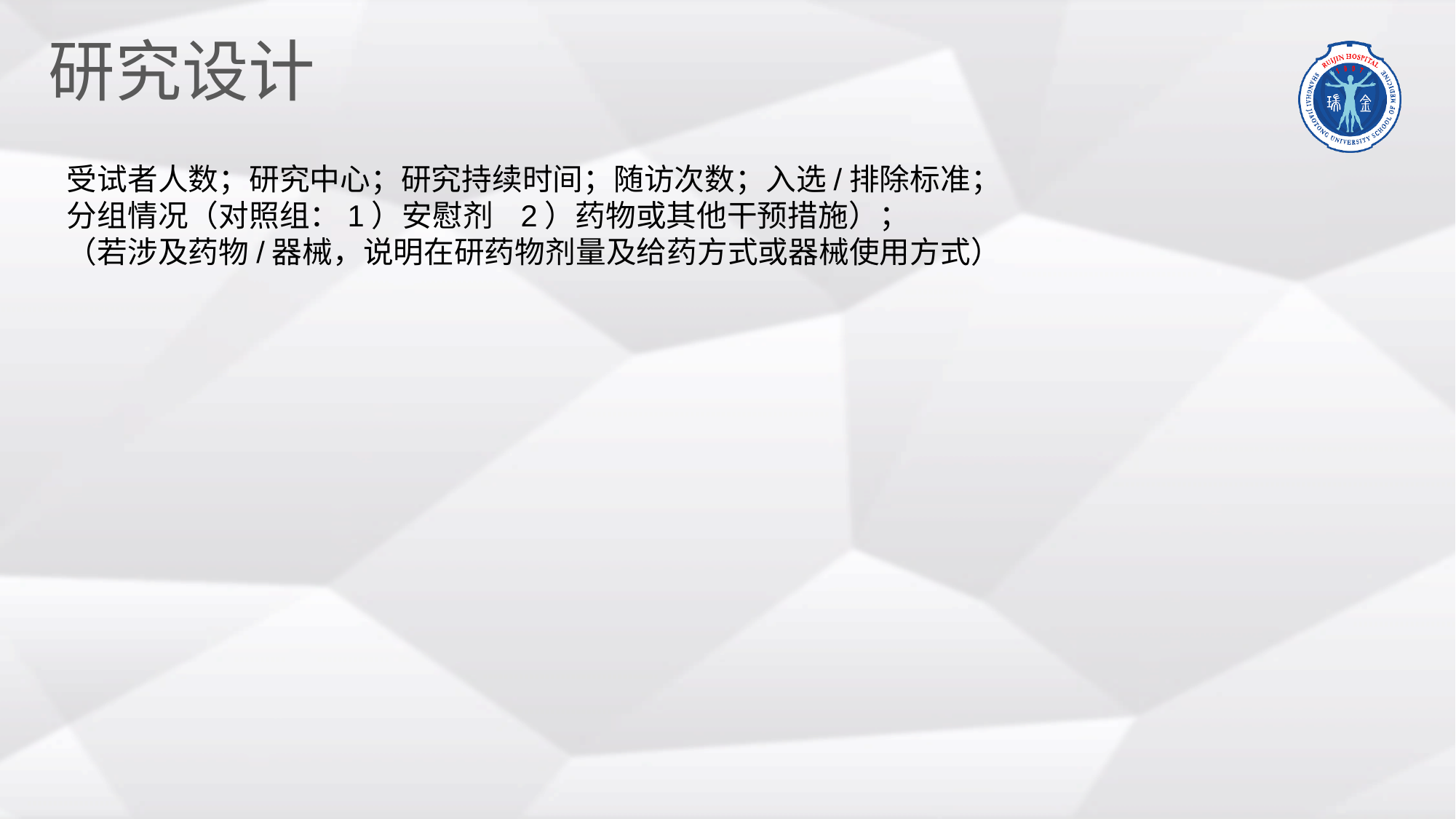

研究设计
受试者人数；研究中心；研究持续时间；随访次数；入选/排除标准；
分组情况（对照组：1）安慰剂   2）药物或其他干预措施）；
（若涉及药物/器械，说明在研药物剂量及给药方式或器械使用方式）